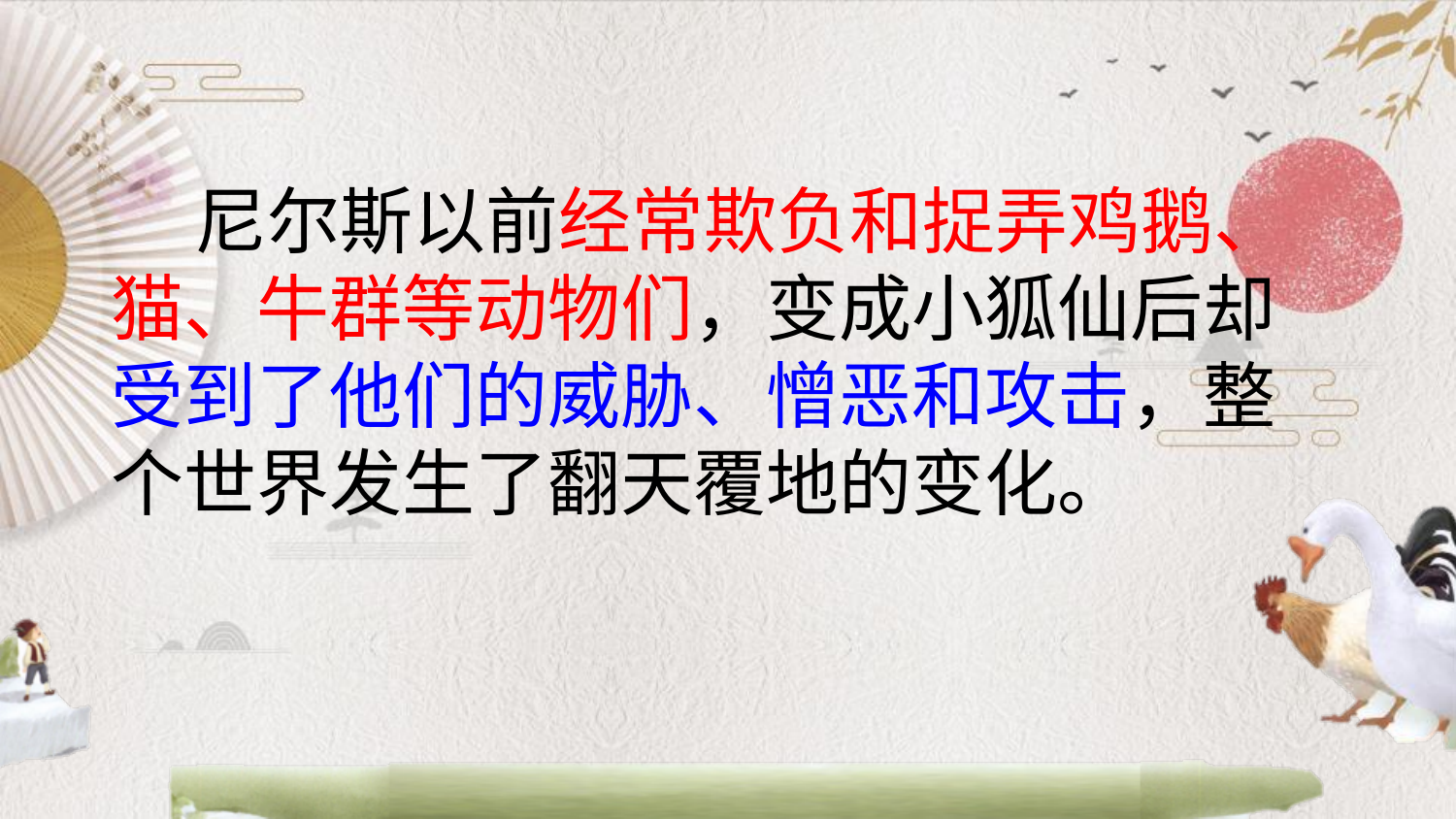

尼尔斯以前经常欺负和捉弄鸡鹅、猫、牛群等动物们，变成小狐仙后却受到了他们的威胁、憎恶和攻击，整个世界发生了翻天覆地的变化。